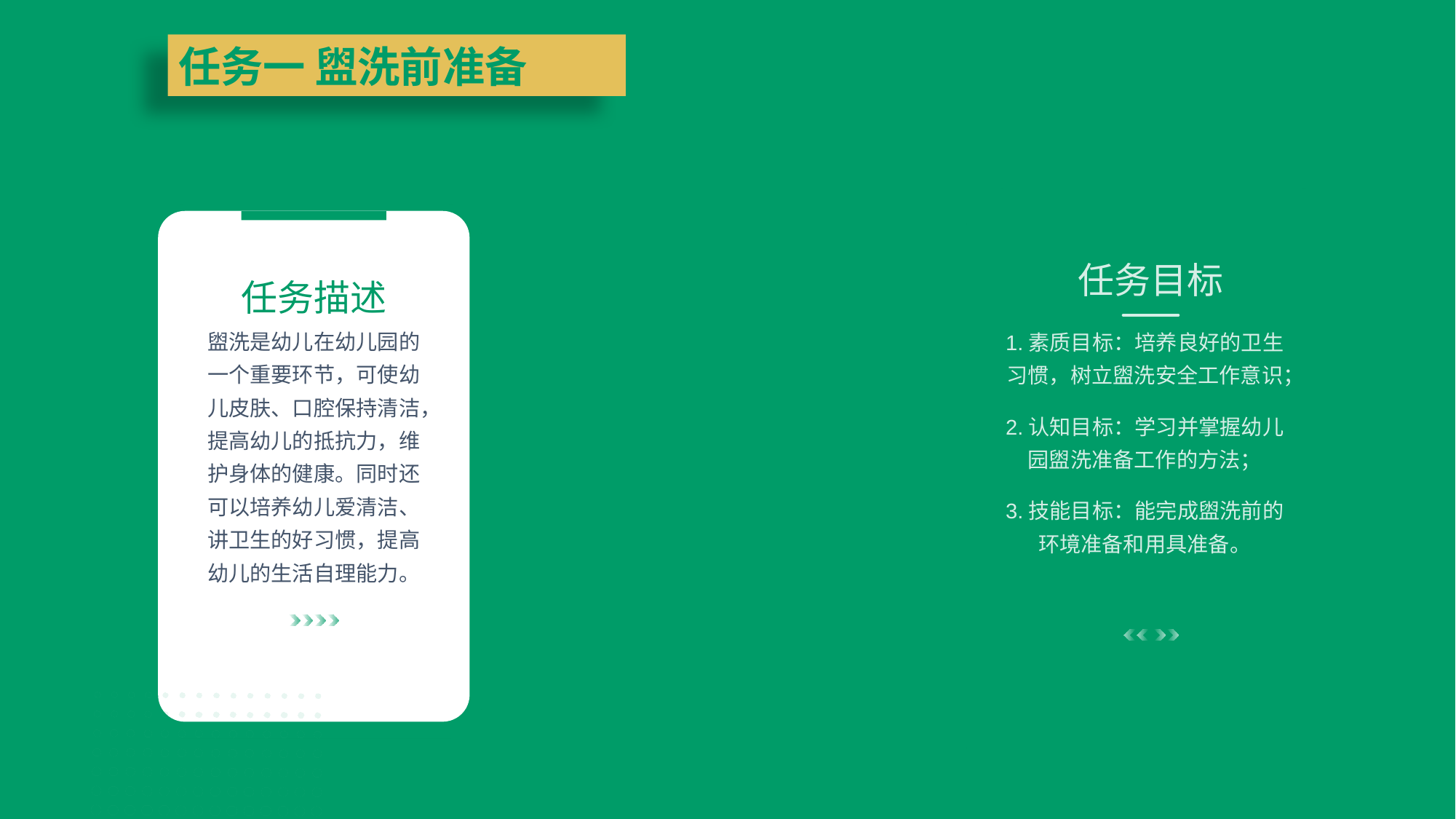

任务一 盥洗前准备

任务目标
1.素质目标：培养良好的卫生习惯，树立盥洗安全工作意识；
2.认知目标：学习并掌握幼儿园盥洗准备工作的方法；
3.技能目标：能完成盥洗前的环境准备和用具准备。

任务描述
盥洗是幼儿在幼儿园的一个重要环节，可使幼儿皮肤、口腔保持清洁，提高幼儿的抵抗力，维护身体的健康。同时还可以培养幼儿爱清洁、讲卫生的好习惯，提高幼儿的生活自理能力。